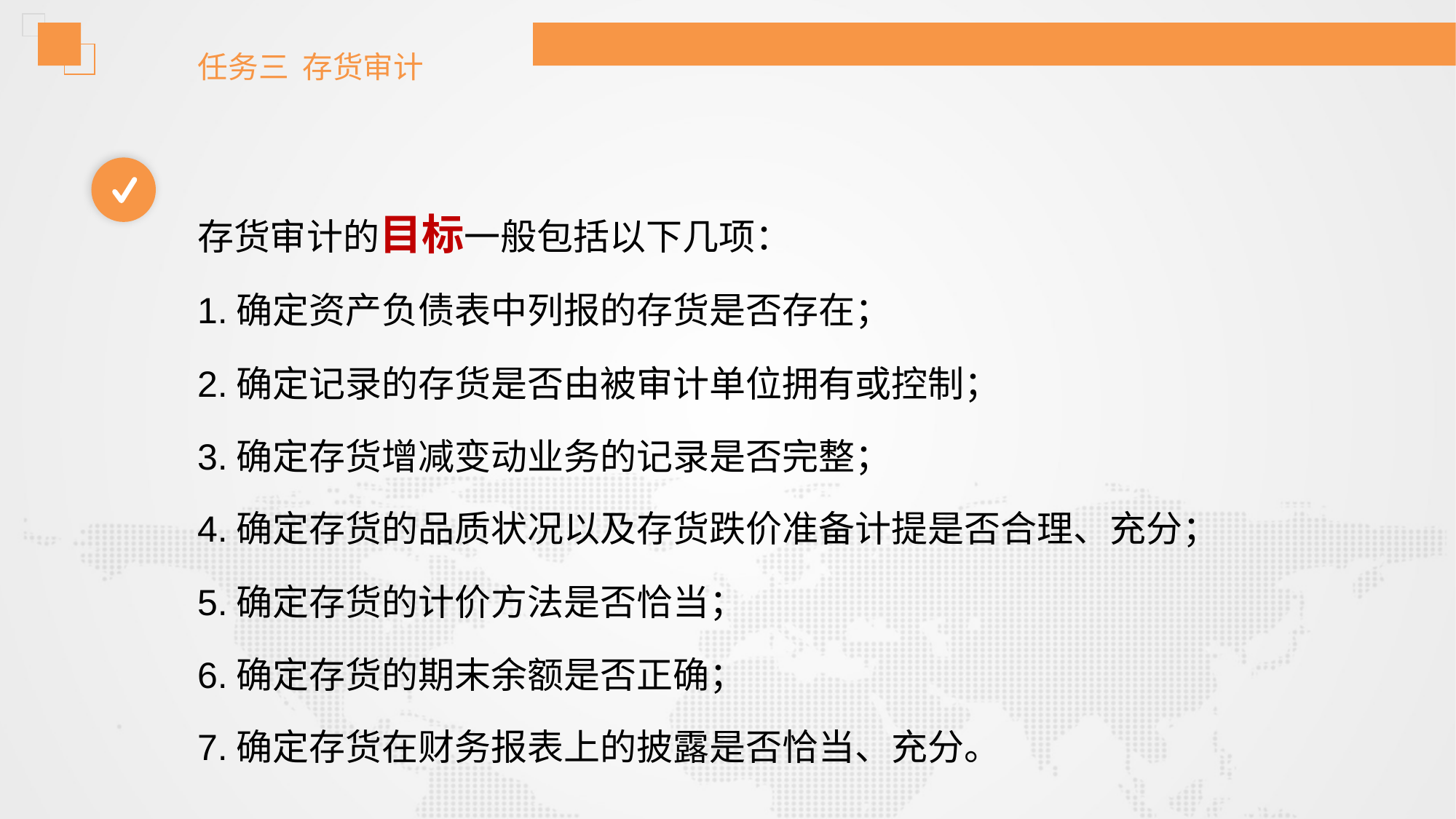

任务三  存货审计

存货审计的目标一般包括以下几项：
1.确定资产负债表中列报的存货是否存在；
2.确定记录的存货是否由被审计单位拥有或控制；
3.确定存货增减变动业务的记录是否完整；
4.确定存货的品质状况以及存货跌价准备计提是否合理、充分；
5.确定存货的计价方法是否恰当；
6.确定存货的期末余额是否正确；
7.确定存货在财务报表上的披露是否恰当、充分。